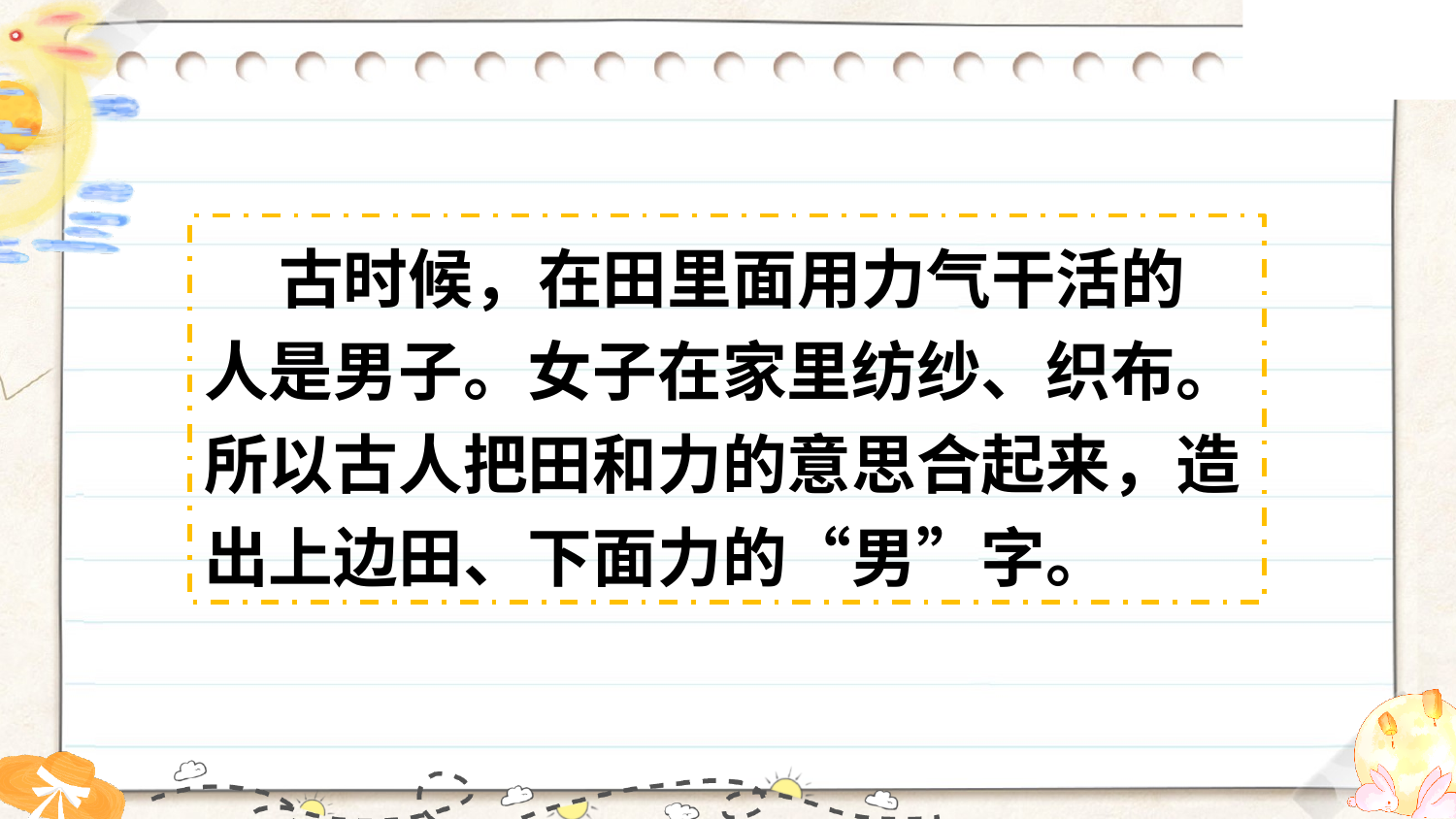

古时候，在田里面用力气干活的人是男子。女子在家里纺纱、织布。所以古人把田和力的意思合起来，造出上边田、下面力的“男”字。